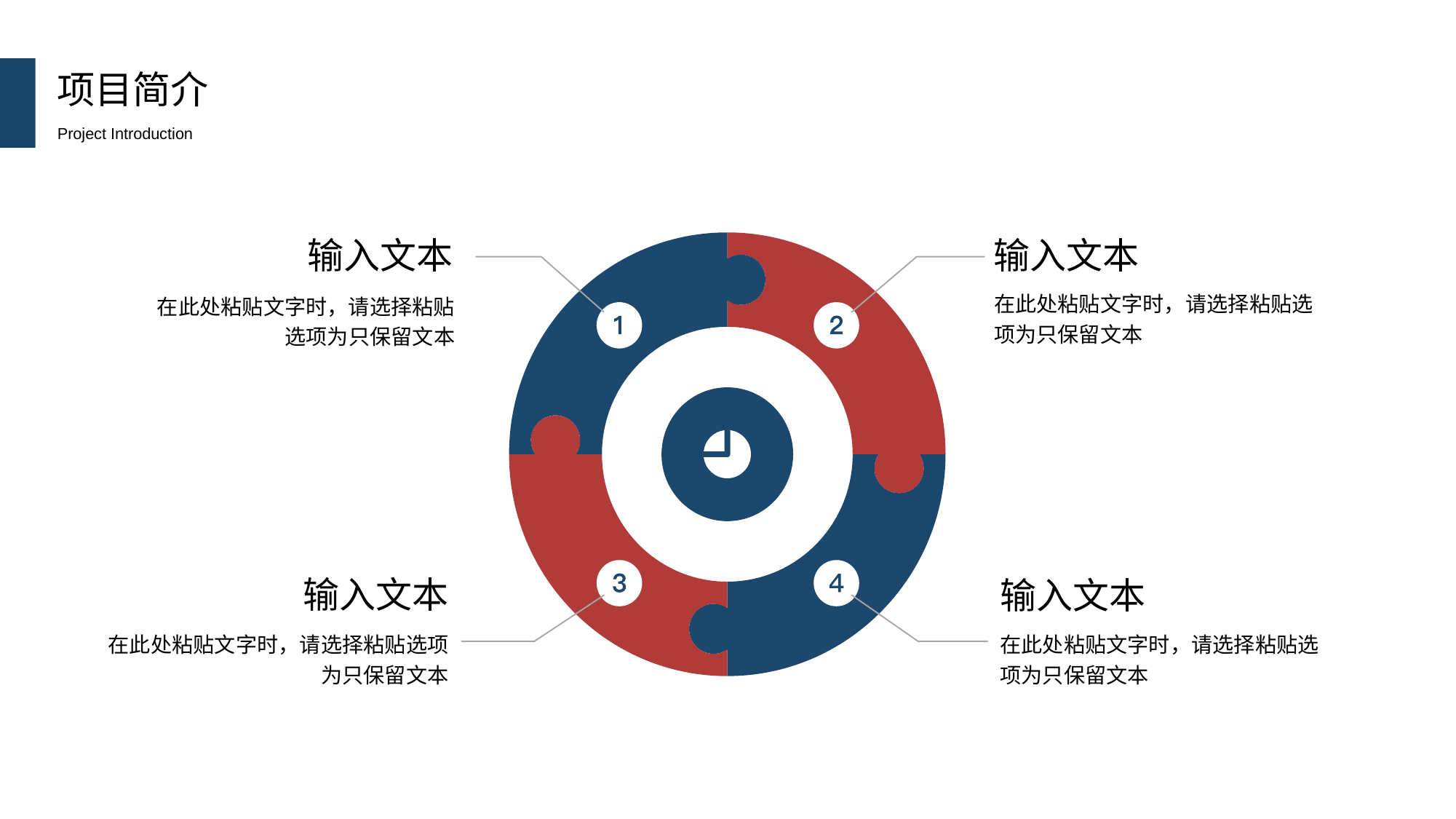

项目简介
Project Introduction
输入文本
在此处粘贴文字时，请选择粘贴选项为只保留文本
输入文本
在此处粘贴文字时，请选择粘贴选项为只保留文本

输入文本
在此处粘贴文字时，请选择粘贴选项为只保留文本
输入文本
在此处粘贴文字时，请选择粘贴选项为只保留文本